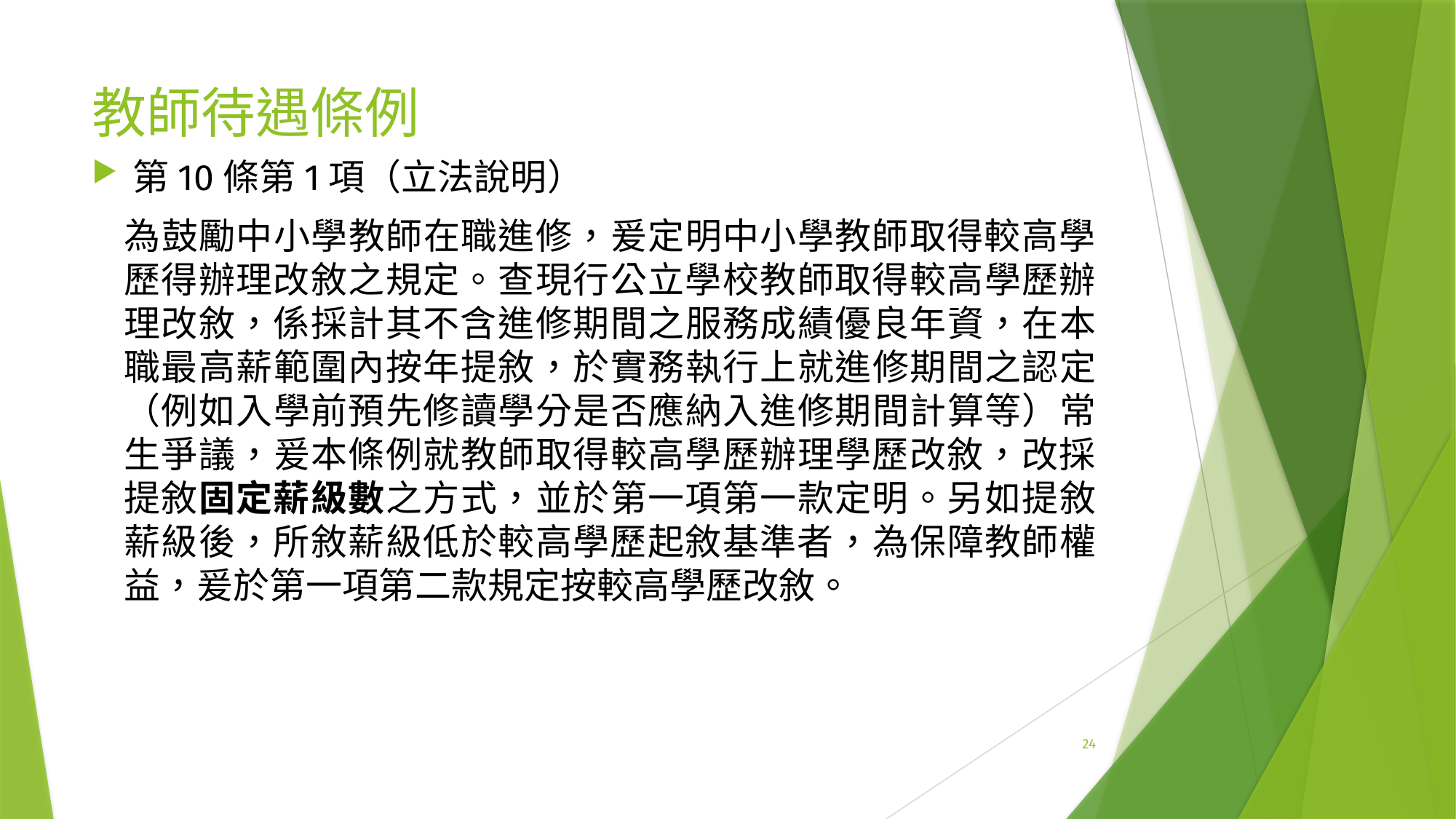

# 教師待遇條例
第10條第1項（立法說明）
為鼓勵中小學教師在職進修，爰定明中小學教師取得較高學歷得辦理改敘之規定。查現行公立學校教師取得較高學歷辦理改敘，係採計其不含進修期間之服務成績優良年資，在本職最高薪範圍內按年提敘，於實務執行上就進修期間之認定（例如入學前預先修讀學分是否應納入進修期間計算等）常生爭議，爰本條例就教師取得較高學歷辦理學歷改敘，改採提敘固定薪級數之方式，並於第一項第一款定明。另如提敘薪級後，所敘薪級低於較高學歷起敘基準者，為保障教師權益，爰於第一項第二款規定按較高學歷改敘。
24